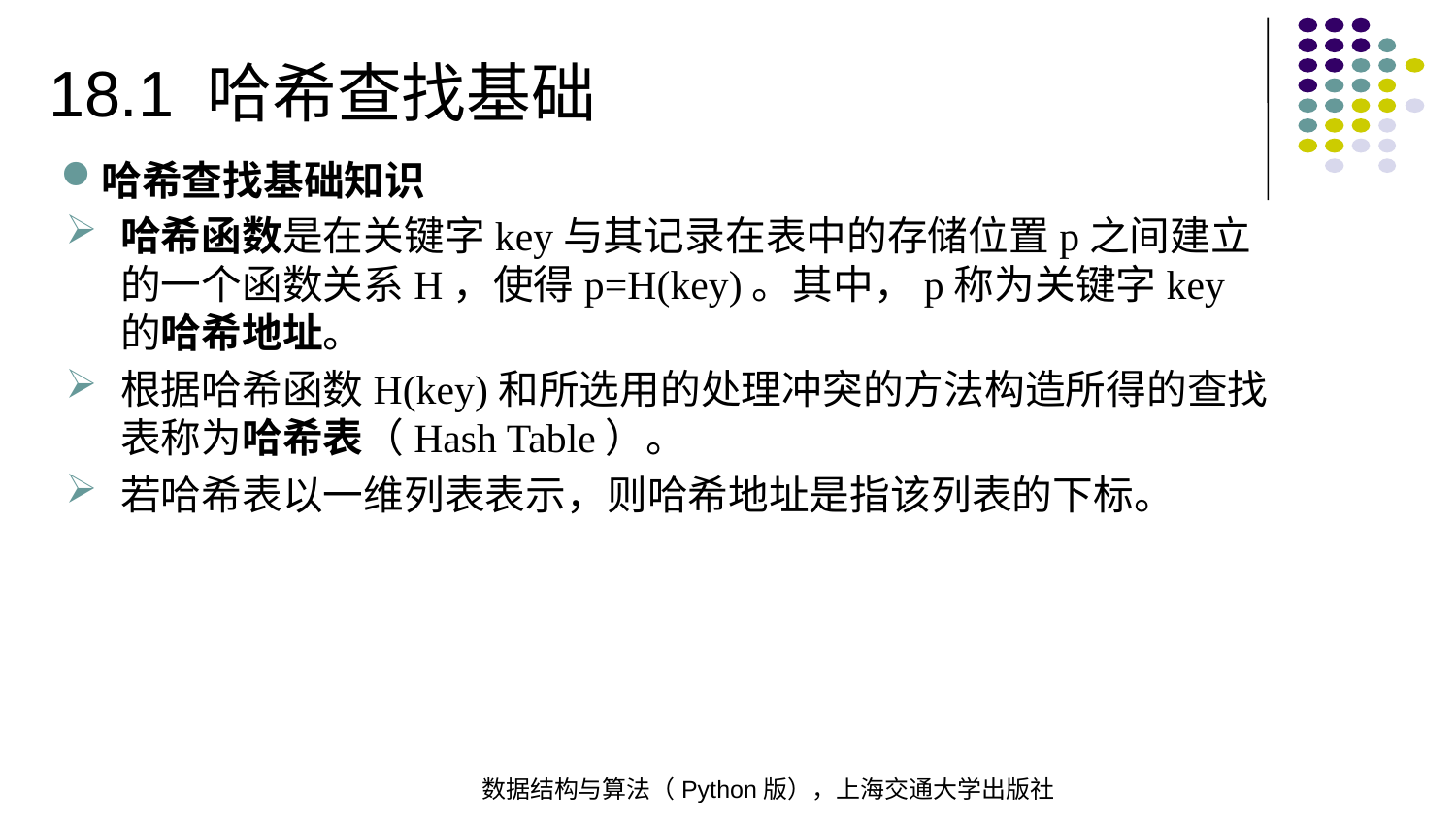

18.1 哈希查找基础
哈希查找基础知识
哈希函数是在关键字key与其记录在表中的存储位置p之间建立的一个函数关系H，使得p=H(key)。其中，p称为关键字key的哈希地址。
根据哈希函数H(key)和所选用的处理冲突的方法构造所得的查找表称为哈希表（Hash Table）。
若哈希表以一维列表表示，则哈希地址是指该列表的下标。